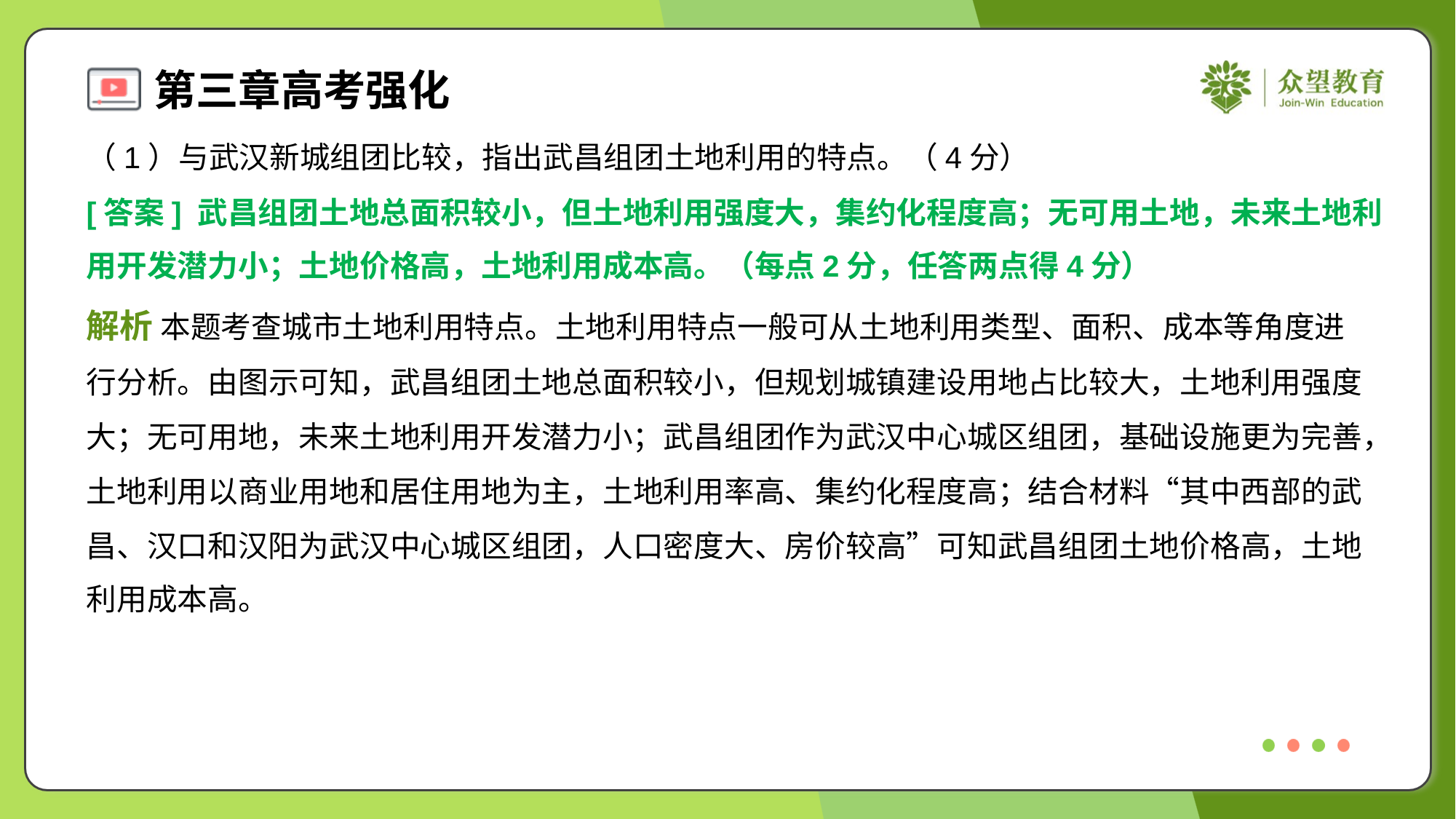

（1）与武汉新城组团比较，指出武昌组团土地利用的特点。（4分）
[答案] 武昌组团土地总面积较小，但土地利用强度大，集约化程度高；无可用土地，未来土地利
用开发潜力小；土地价格高，土地利用成本高。（每点2分，任答两点得4分）
解析 本题考查城市土地利用特点。土地利用特点一般可从土地利用类型、面积、成本等角度进
行分析。由图示可知，武昌组团土地总面积较小，但规划城镇建设用地占比较大，土地利用强度
大；无可用地，未来土地利用开发潜力小；武昌组团作为武汉中心城区组团，基础设施更为完善，
土地利用以商业用地和居住用地为主，土地利用率高、集约化程度高；结合材料“其中西部的武
昌、汉口和汉阳为武汉中心城区组团，人口密度大、房价较高”可知武昌组团土地价格高，土地
利用成本高。